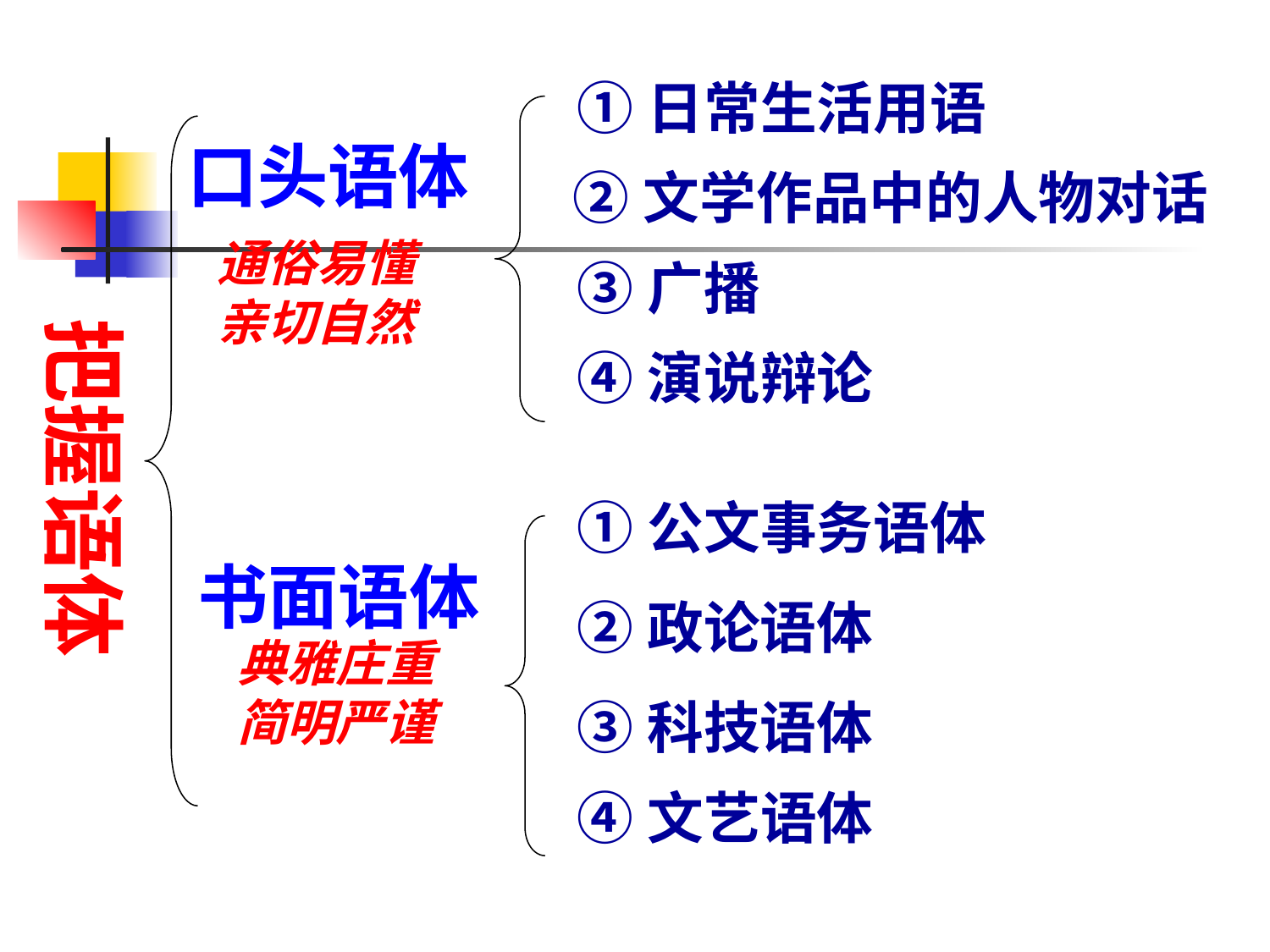

①日常生活用语

口头语体
  ②文学作品中的人物对话
通俗易懂
亲切自然
③广播
把握语体

④演说辩论
①公文事务语体

书面语体
②政论语体
典雅庄重
简明严谨
③科技语体
④文艺语体